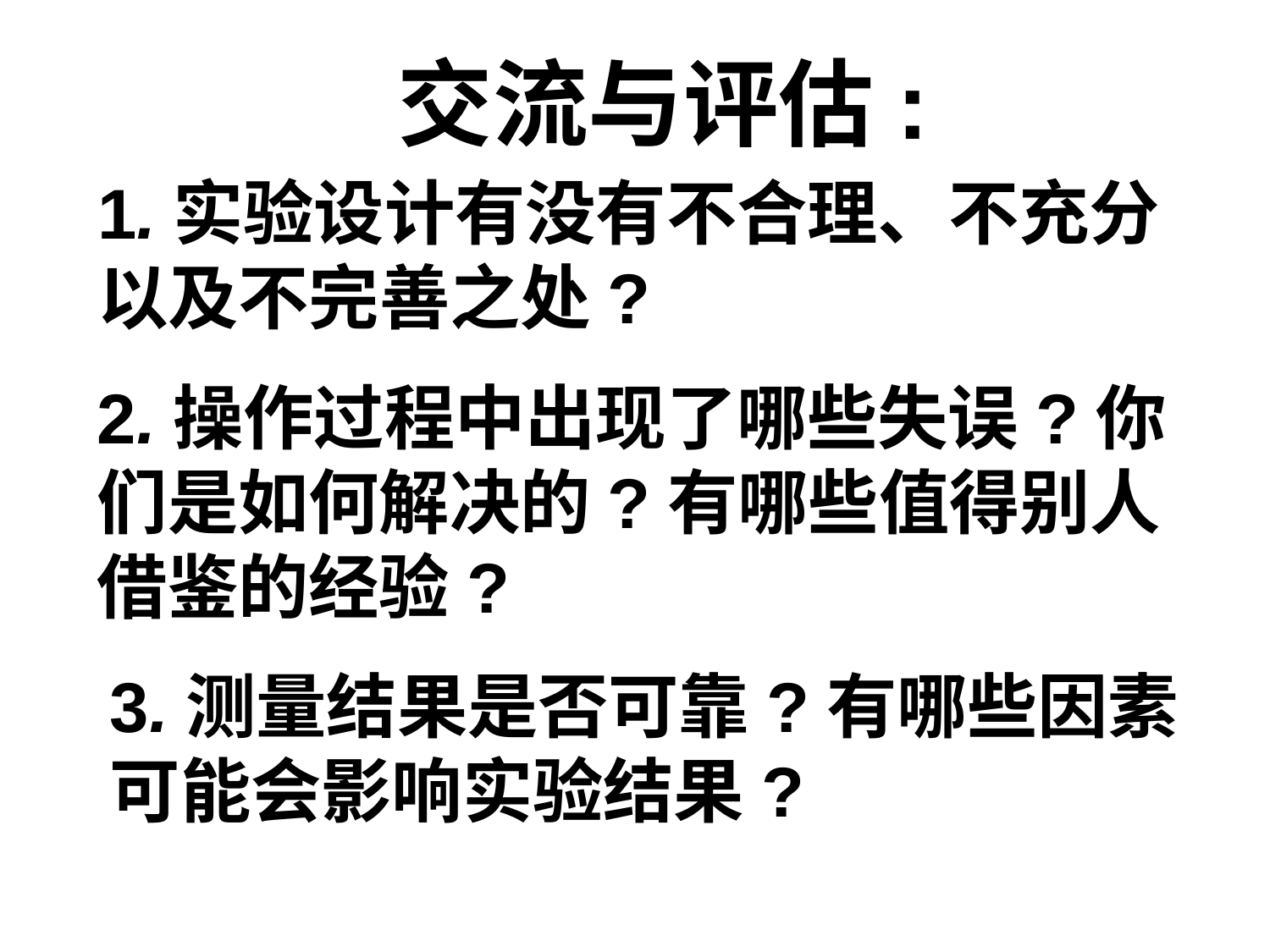

交流与评估:
1.实验设计有没有不合理、不充分以及不完善之处?
2.操作过程中出现了哪些失误?你们是如何解决的?有哪些值得别人借鉴的经验?
3.测量结果是否可靠?有哪些因素可能会影响实验结果?